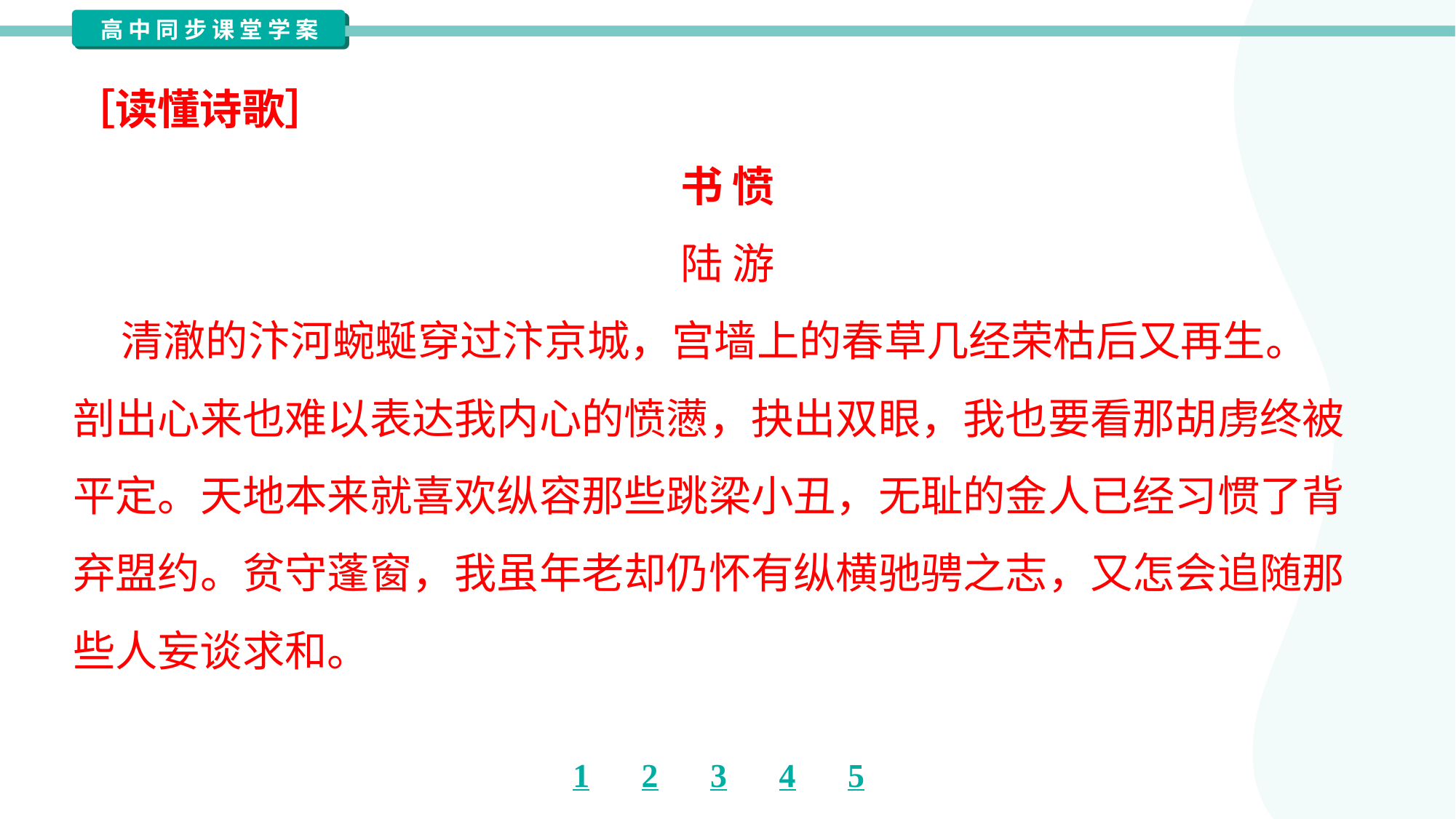

［读懂诗歌］
书 愤
陆 游
    清澈的汴河蜿蜒穿过汴京城，宫墙上的春草几经荣枯后又再生。
剖出心来也难以表达我内心的愤懑，抉出双眼，我也要看那胡虏终被
平定。天地本来就喜欢纵容那些跳梁小丑，无耻的金人已经习惯了背
弃盟约。贫守蓬窗，我虽年老却仍怀有纵横驰骋之志，又怎会追随那
些人妄谈求和。